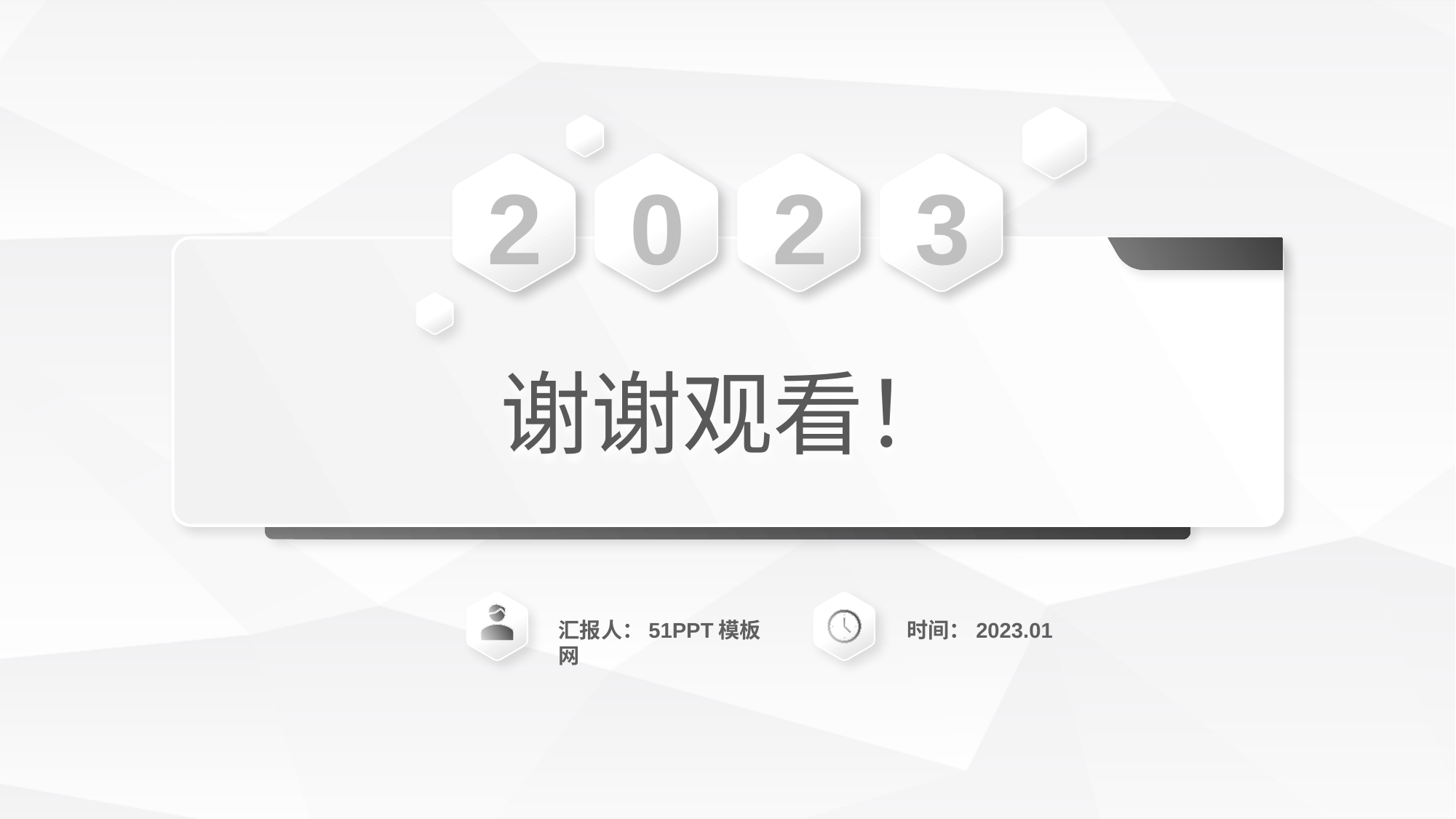

2

0

2

3

谢谢观看！

汇报人：51PPT模板网
时间：2023.01